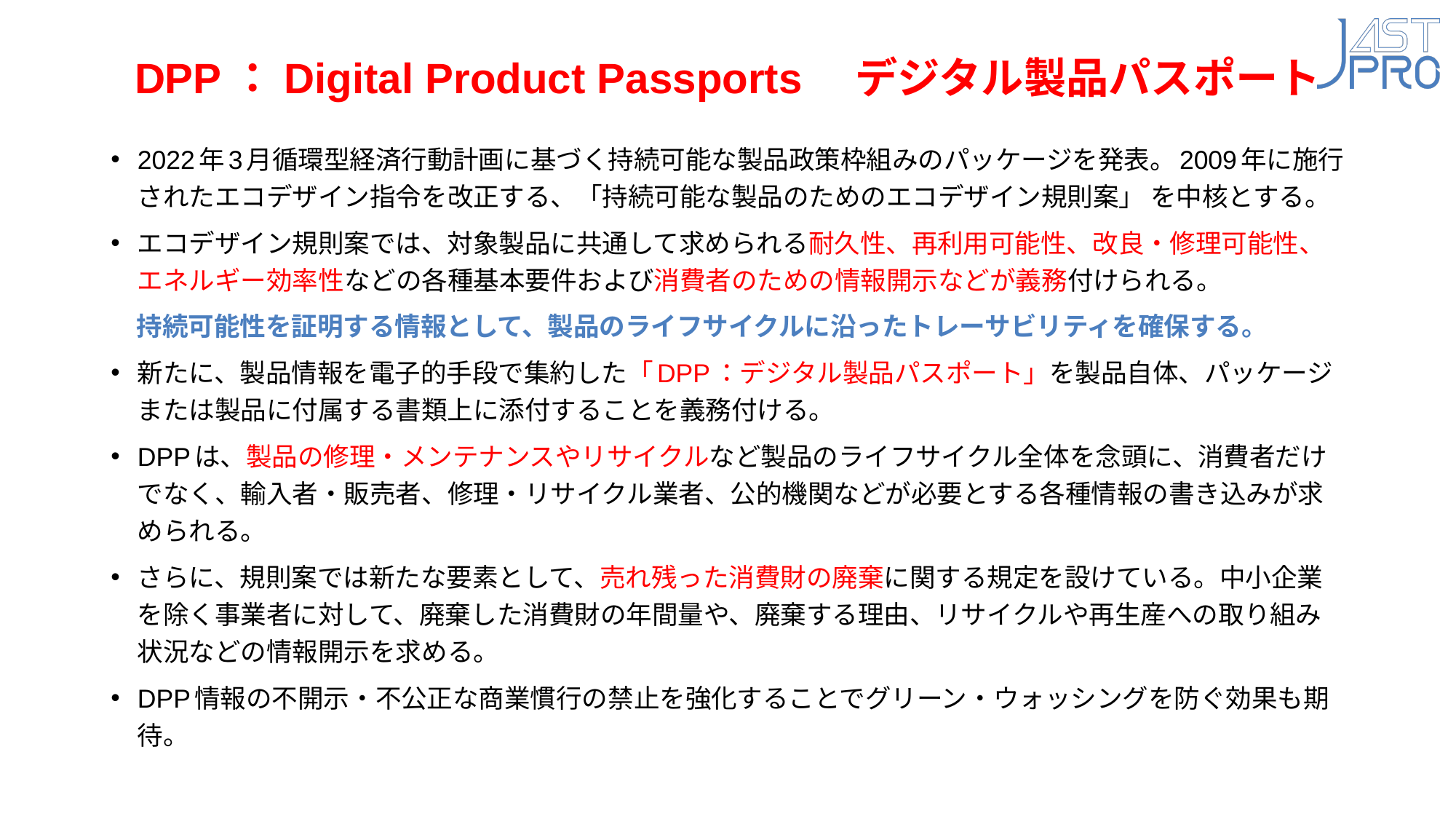

# DPP：Digital Product Passports　デジタル製品パスポート
2022年3月循環型経済行動計画に基づく持続可能な製品政策枠組みのパッケージを発表。2009年に施行されたエコデザイン指令を改正する、「持続可能な製品のためのエコデザイン規則案」 を中核とする。
エコデザイン規則案では、対象製品に共通して求められる耐久性、再利用可能性、改良・修理可能性、エネルギー効率性などの各種基本要件および消費者のための情報開示などが義務付けられる。
　持続可能性を証明する情報として、製品のライフサイクルに沿ったトレーサビリティを確保する。
新たに、製品情報を電子的手段で集約した「DPP：デジタル製品パスポート」を製品自体、パッケージまたは製品に付属する書類上に添付することを義務付ける。
DPPは、製品の修理・メンテナンスやリサイクルなど製品のライフサイクル全体を念頭に、消費者だけでなく、輸入者・販売者、修理・リサイクル業者、公的機関などが必要とする各種情報の書き込みが求められる。
さらに、規則案では新たな要素として、売れ残った消費財の廃棄に関する規定を設けている。中小企業を除く事業者に対して、廃棄した消費財の年間量や、廃棄する理由、リサイクルや再生産への取り組み状況などの情報開示を求める。
DPP情報の不開示・不公正な商業慣行の禁止を強化することでグリーン・ウォッシングを防ぐ効果も期待。